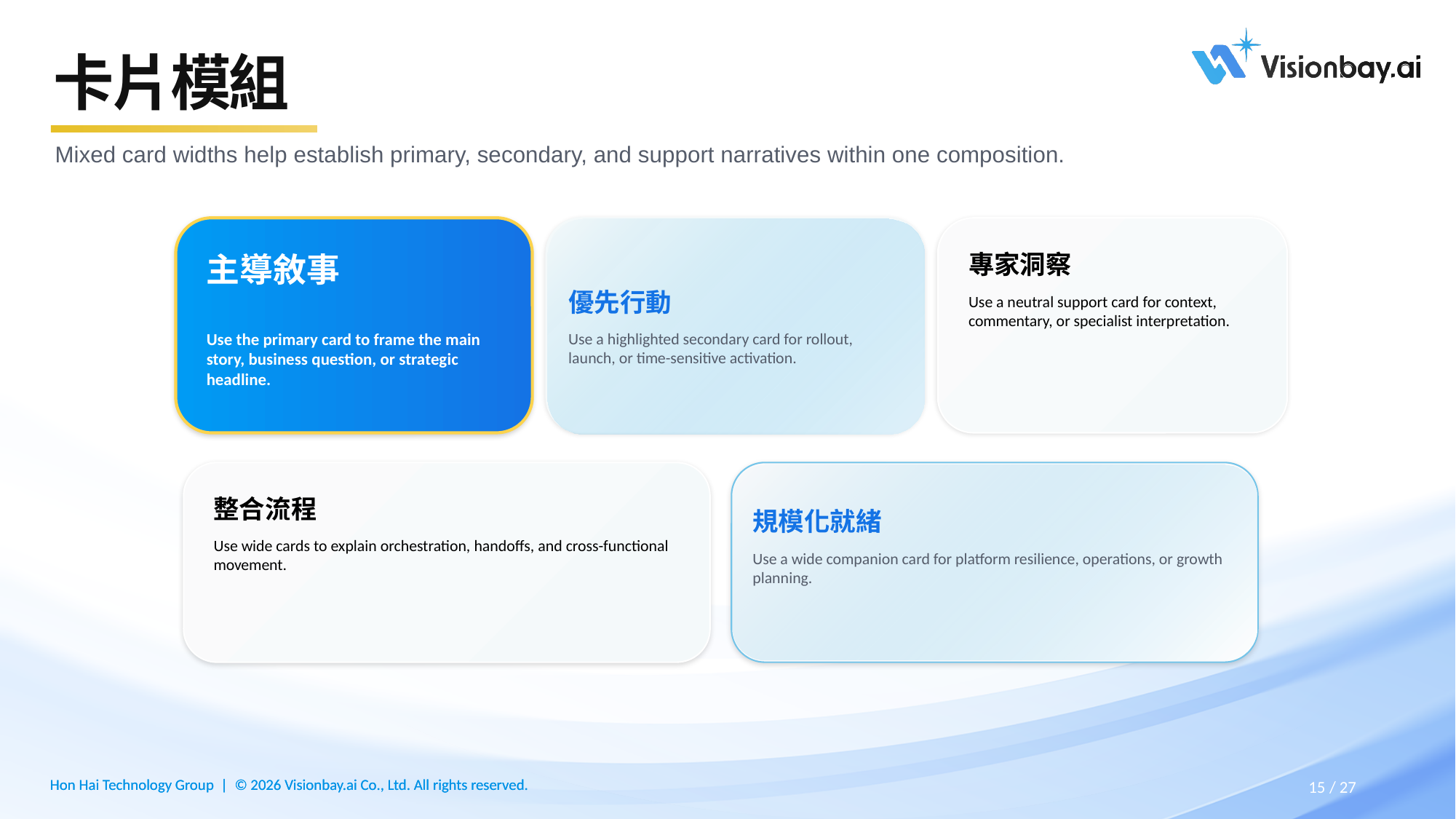

# 卡片模組
Mixed card widths help establish primary, secondary, and support narratives within one composition.
主導敘事

Use the primary card to frame the main story, business question, or strategic headline.

專家洞察
Use a neutral support card for context, commentary, or specialist interpretation.
優先行動
Use a highlighted secondary card for rollout, launch, or time-sensitive activation.
整合流程
Use wide cards to explain orchestration, handoffs, and cross-functional movement.

規模化就緒
Use a wide companion card for platform resilience, operations, or growth planning.

27